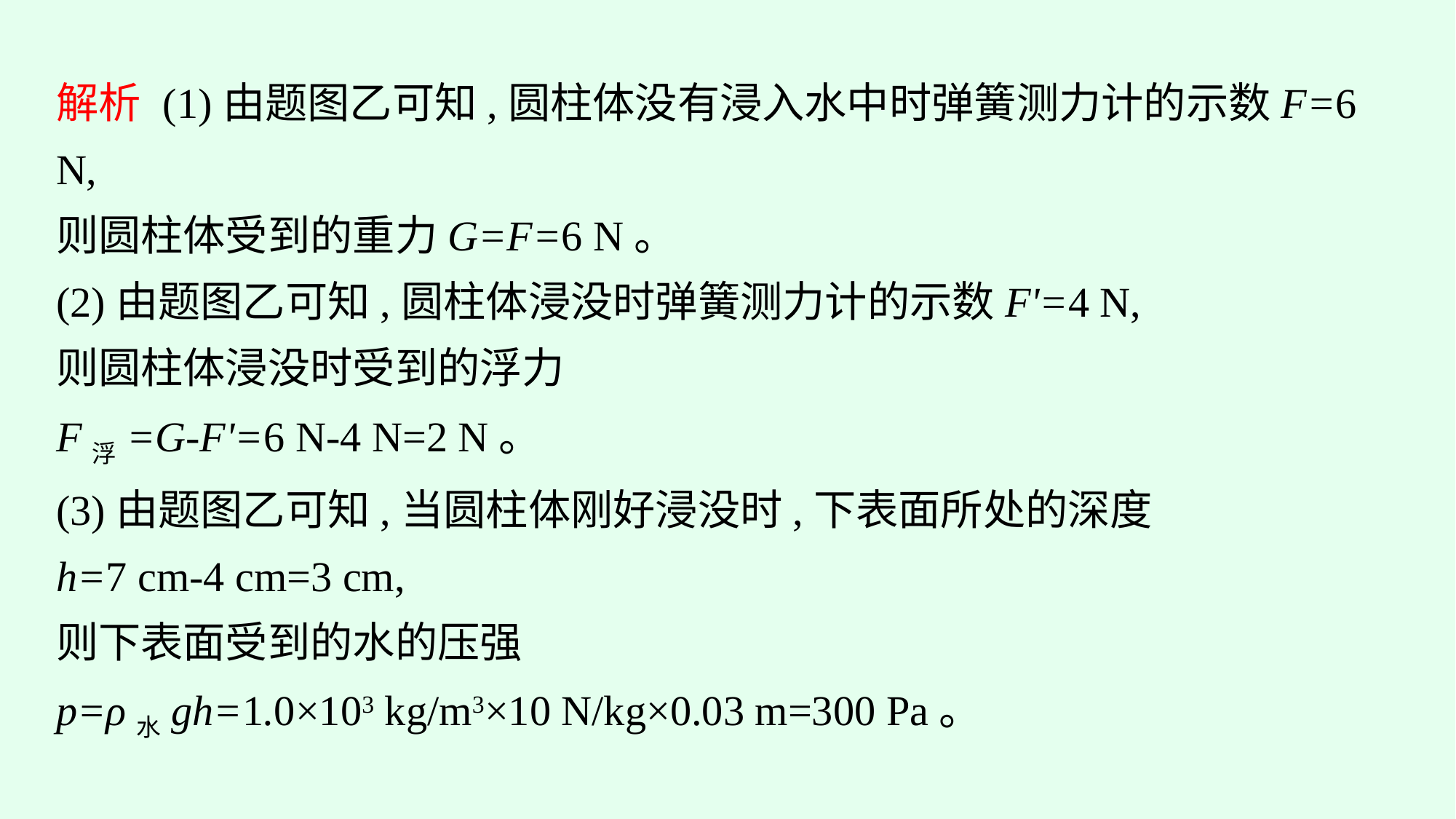

解析 (1)由题图乙可知,圆柱体没有浸入水中时弹簧测力计的示数F=6 N,
则圆柱体受到的重力G=F=6 N。
(2)由题图乙可知,圆柱体浸没时弹簧测力计的示数F'=4 N,
则圆柱体浸没时受到的浮力
F浮=G-F'=6 N-4 N=2 N。
(3)由题图乙可知,当圆柱体刚好浸没时,下表面所处的深度
h=7 cm-4 cm=3 cm,
则下表面受到的水的压强
p=ρ水gh=1.0×103 kg/m3×10 N/kg×0.03 m=300 Pa。